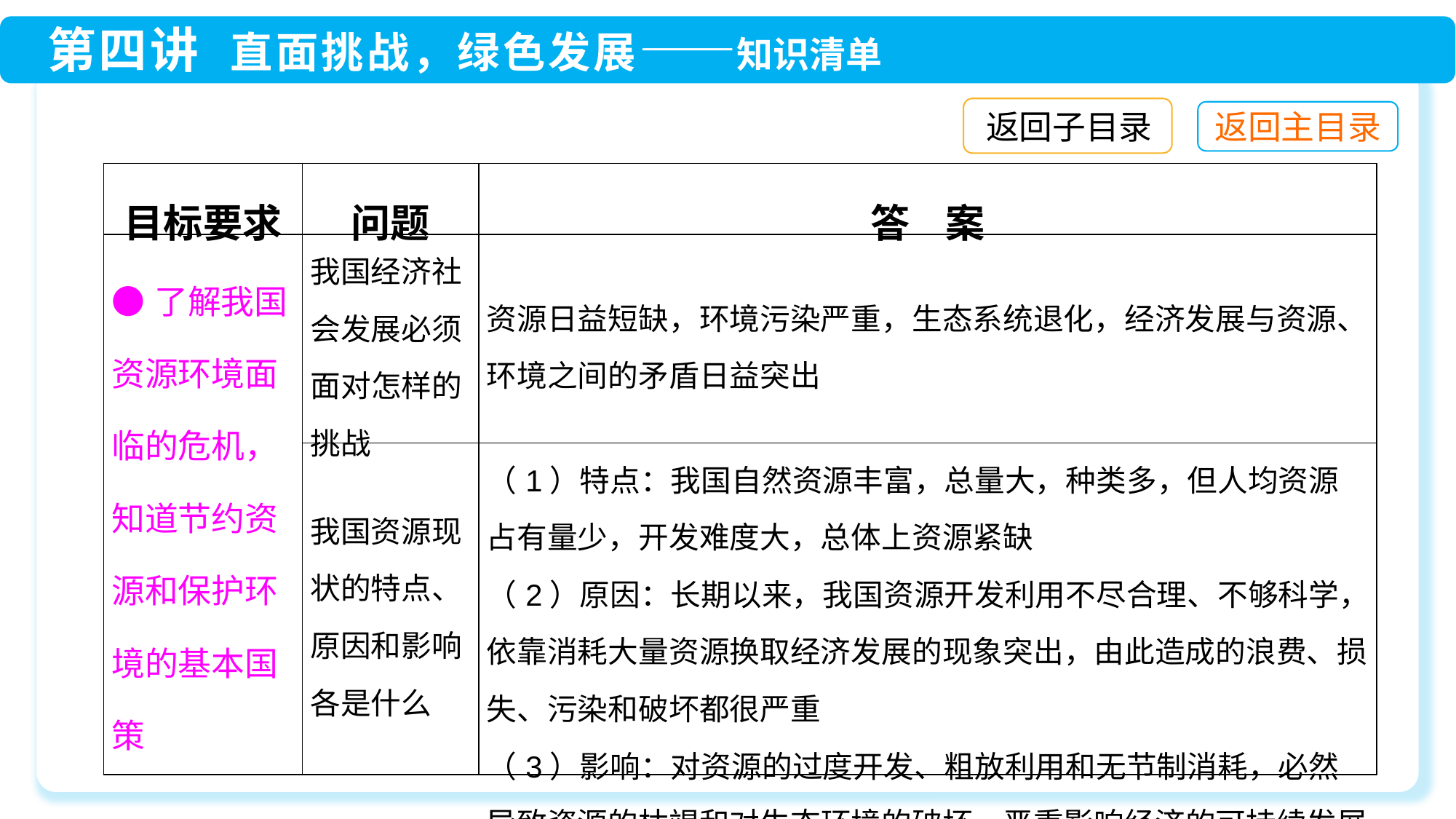

返回子目录
| 目标要求 | 问题 | 答 案 |
| --- | --- | --- |
| ●了解我国资源环境面临的危机，知道节约资源和保护环境的基本国策 | 我国经济社会发展必须面对怎样的挑战 | 资源日益短缺，环境污染严重，生态系统退化，经济发展与资源、环境之间的矛盾日益突出 |
|  | 我国资源现状的特点、原因和影响各是什么 | （1）特点：我国自然资源丰富，总量大，种类多，但人均资源占有量少，开发难度大，总体上资源紧缺 （2）原因：长期以来，我国资源开发利用不尽合理、不够科学，依靠消耗大量资源换取经济发展的现象突出，由此造成的浪费、损失、污染和破坏都很严重 （3）影响：对资源的过度开发、粗放利用和无节制消耗，必然导致资源的枯竭和对生态环境的破坏，严重影响经济的可持续发展 |